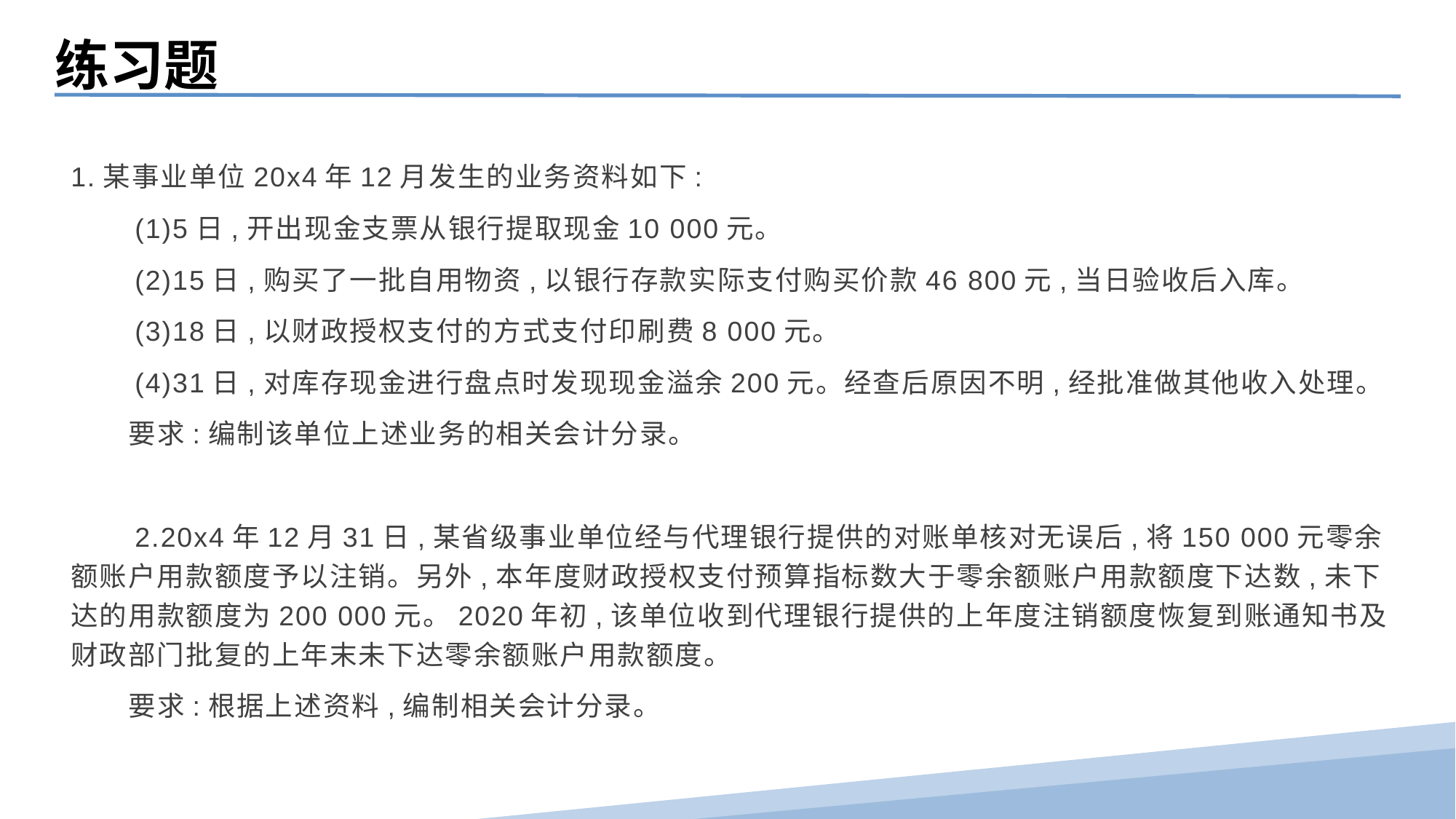

练习题
1.某事业单位20x4年12月发生的业务资料如下:
　　(1)5日,开出现金支票从银行提取现金10 000元。
　　(2)15日,购买了一批自用物资,以银行存款实际支付购买价款46 800元,当日验收后入库。
　　(3)18日,以财政授权支付的方式支付印刷费8 000元。
　　(4)31日,对库存现金进行盘点时发现现金溢余200元。经查后原因不明,经批准做其他收入处理。
　　要求:编制该单位上述业务的相关会计分录。

　　2.20x4年12月31日,某省级事业单位经与代理银行提供的对账单核对无误后,将150 000元零余额账户用款额度予以注销。另外,本年度财政授权支付预算指标数大于零余额账户用款额度下达数,未下达的用款额度为200 000元。2020年初,该单位收到代理银行提供的上年度注销额度恢复到账通知书及财政部门批复的上年末未下达零余额账户用款额度。
　　要求:根据上述资料,编制相关会计分录。